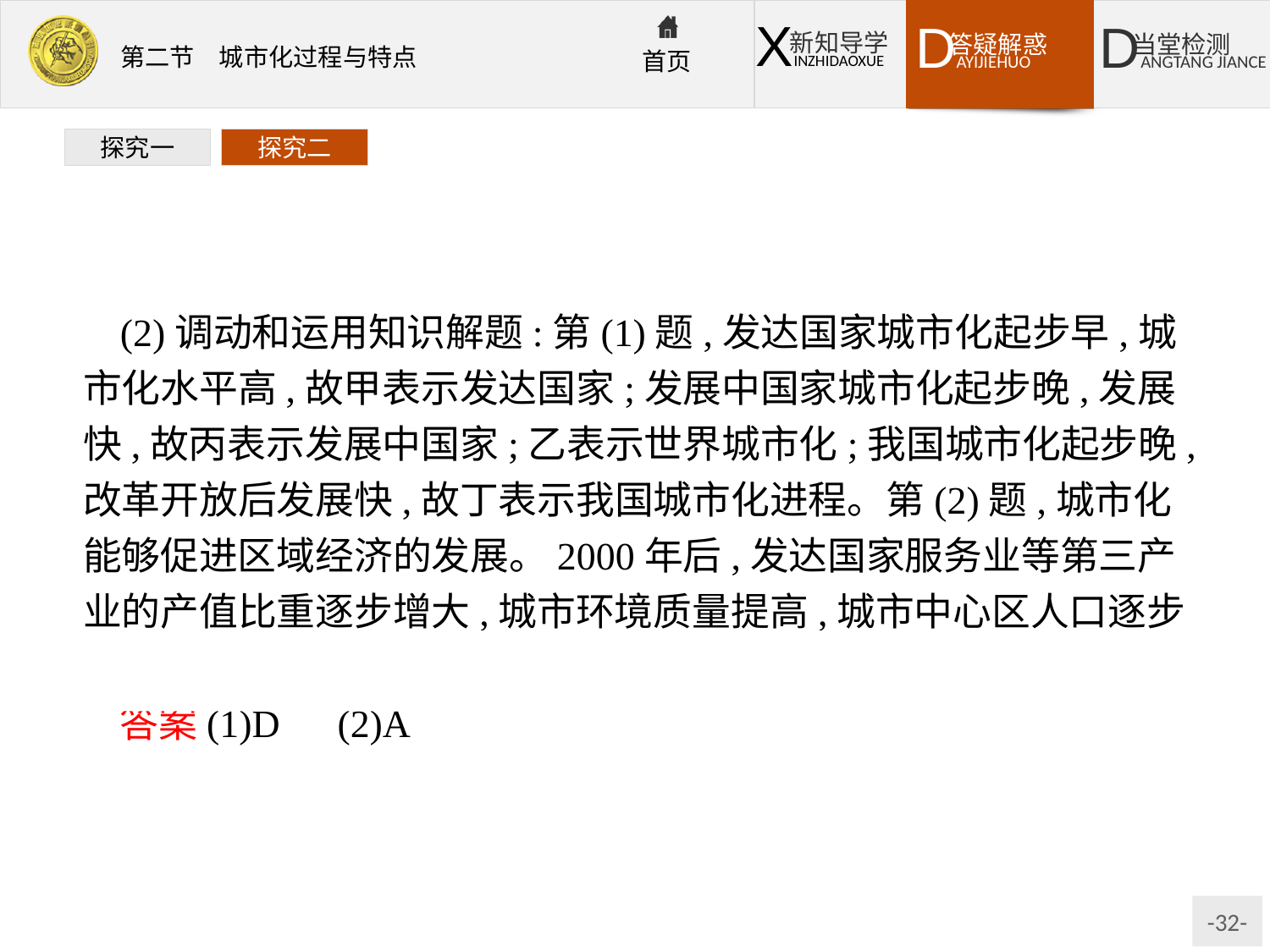

探究一
探究二
(2)调动和运用知识解题:第(1)题,发达国家城市化起步早,城市化水平高,故甲表示发达国家;发展中国家城市化起步晚,发展快,故丙表示发展中国家;乙表示世界城市化;我国城市化起步晚,改革开放后发展快,故丁表示我国城市化进程。第(2)题,城市化能够促进区域经济的发展。2000年后,发达国家服务业等第三产业的产值比重逐步增大,城市环境质量提高,城市中心区人口逐步减少。故A正确。
答案(1)D　(2)A